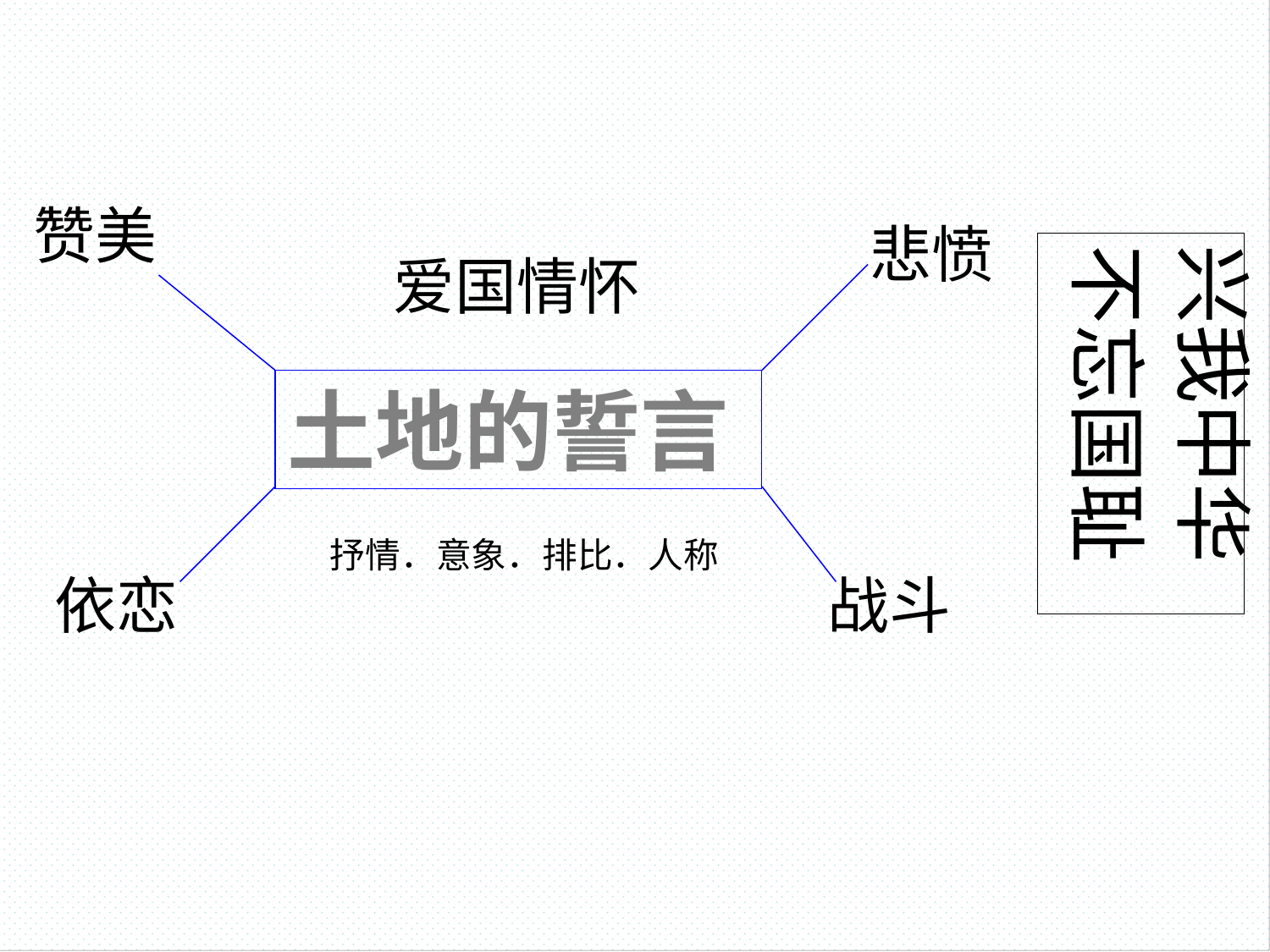

赞美
悲愤
兴我中华
不忘国耻
爱国情怀

土地的誓言

抒情．意象．排比．人称
依恋
战斗